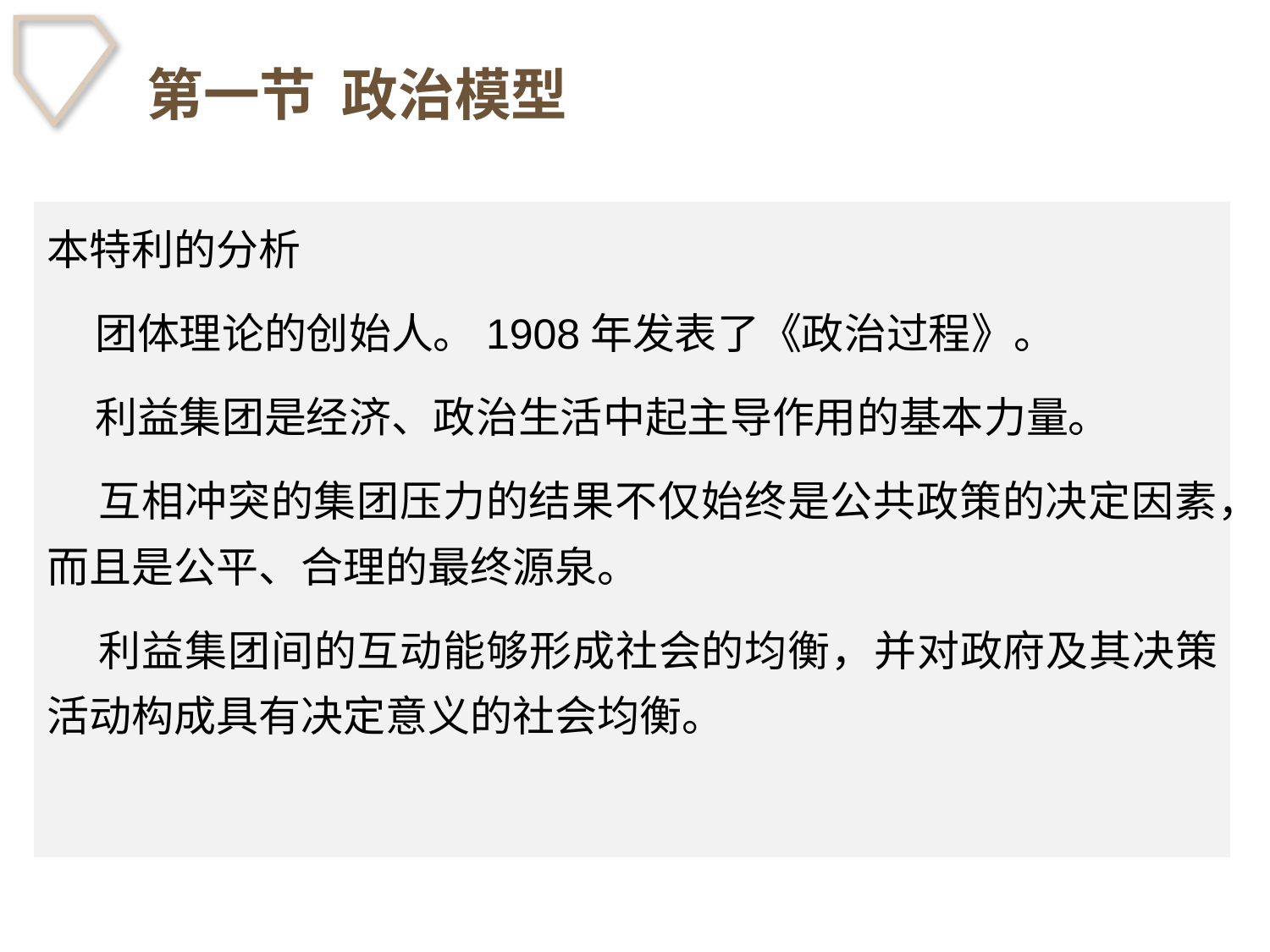

# 第一节  政治模型
本特利的分析
    团体理论的创始人。1908年发表了《政治过程》。
    利益集团是经济、政治生活中起主导作用的基本力量。
    互相冲突的集团压力的结果不仅始终是公共政策的决定因素，而且是公平、合理的最终源泉。
    利益集团间的互动能够形成社会的均衡，并对政府及其决策活动构成具有决定意义的社会均衡。